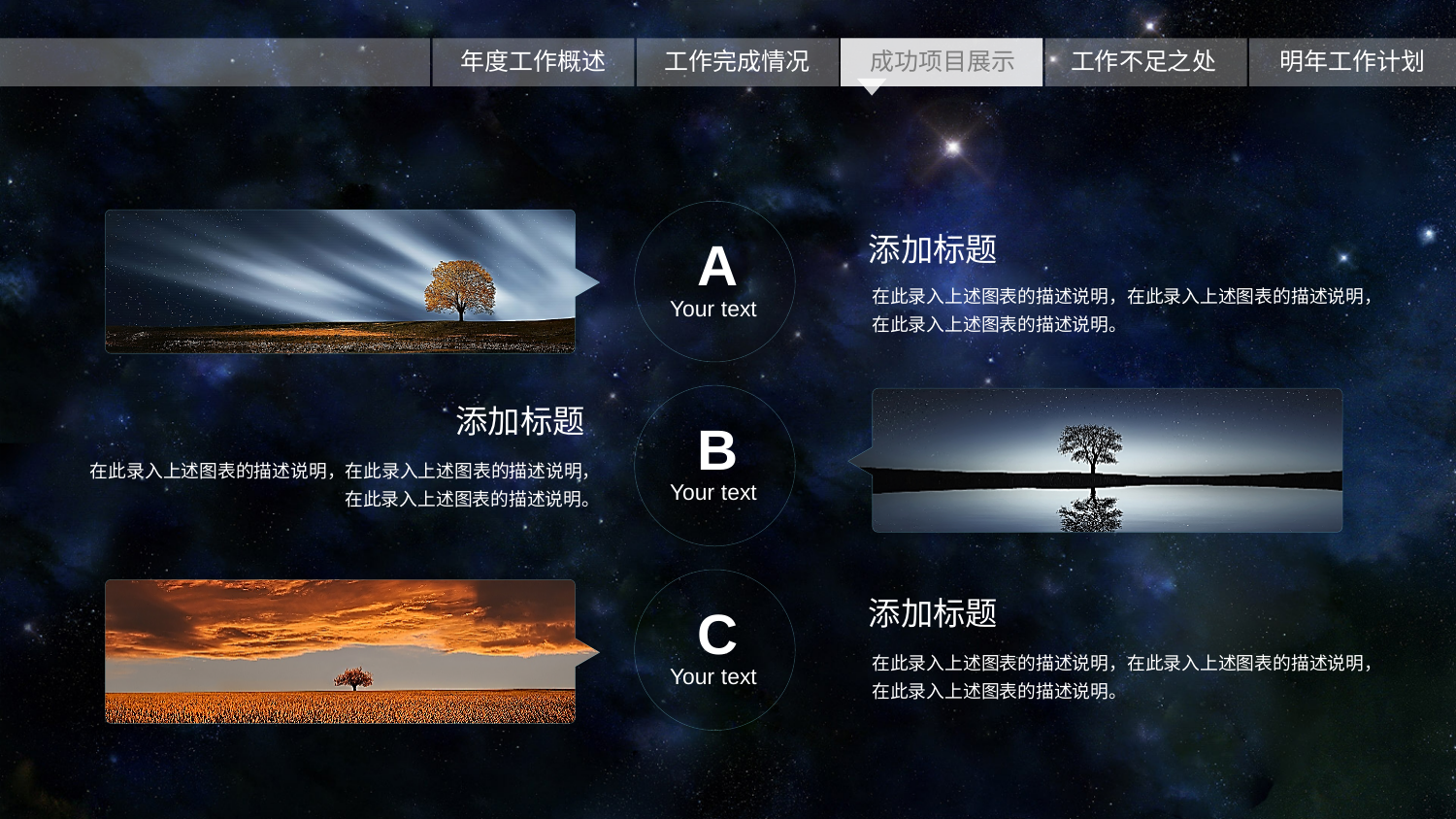

A
Your text

添加标题
在此录入上述图表的描述说明，在此录入上述图表的描述说明，在此录入上述图表的描述说明。

B
Your text

添加标题
在此录入上述图表的描述说明，在此录入上述图表的描述说明，在此录入上述图表的描述说明。

C
Your text

添加标题
在此录入上述图表的描述说明，在此录入上述图表的描述说明，在此录入上述图表的描述说明。